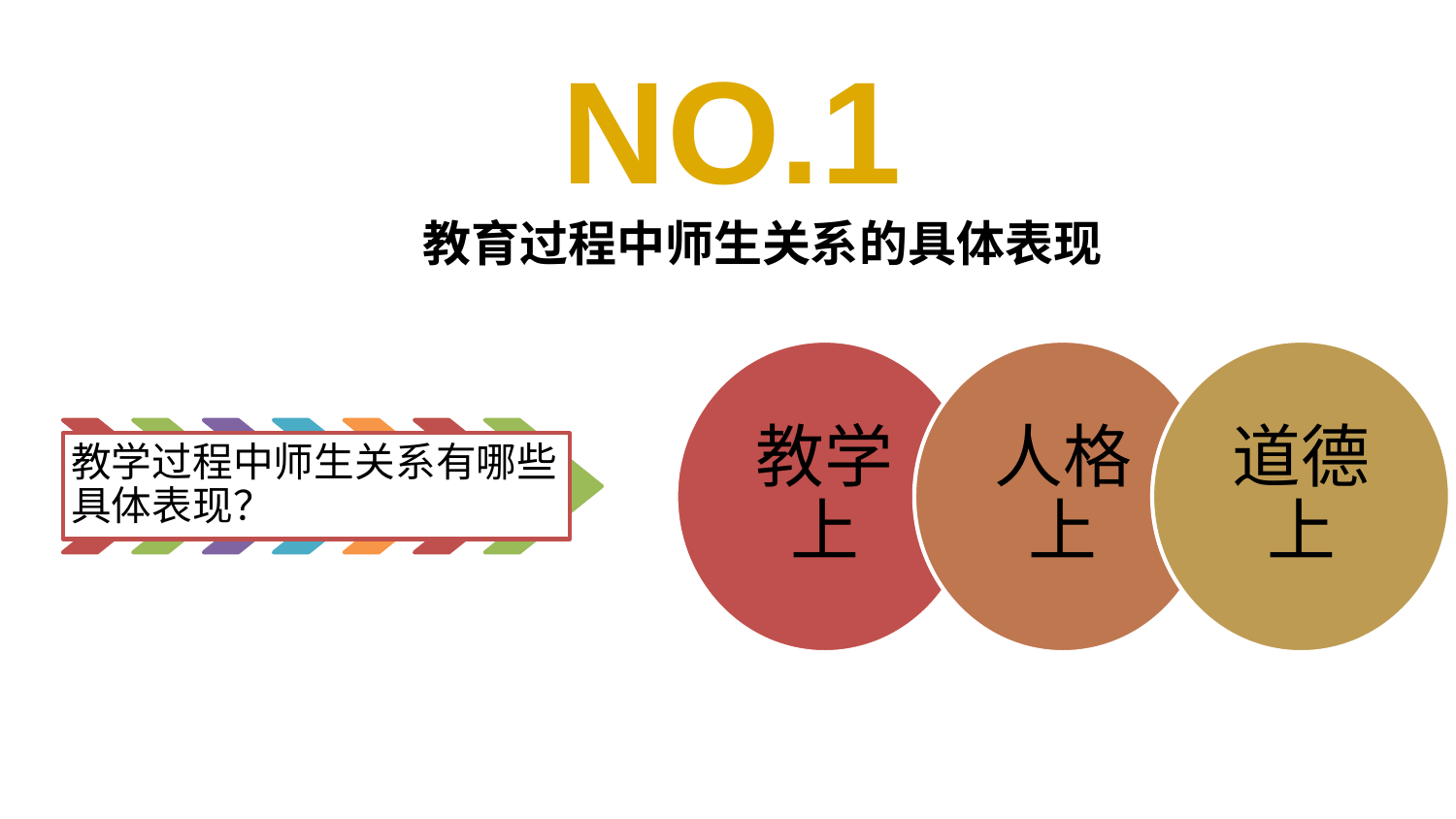

NO.1
教育过程中师生关系的具体表现
教学上
人格上
道德上

教学过程中师生关系有哪些具体表现？